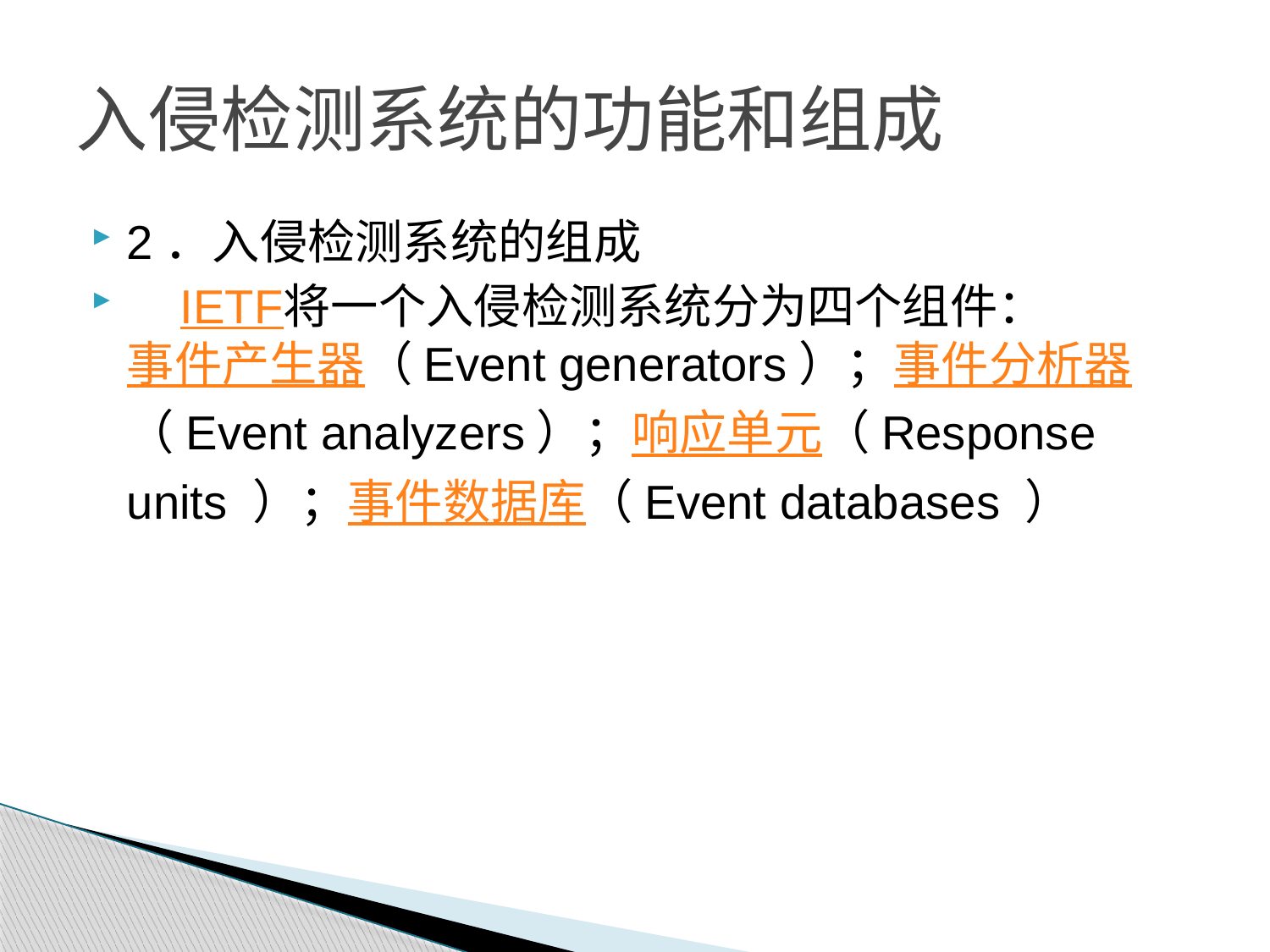

# 入侵检测系统的功能和组成
2．入侵检测系统的组成
    IETF将一个入侵检测系统分为四个组件：事件产生器（Event generators）；事件分析器（Event analyzers）；响应单元（Response units ）；事件数据库（Event databases ）